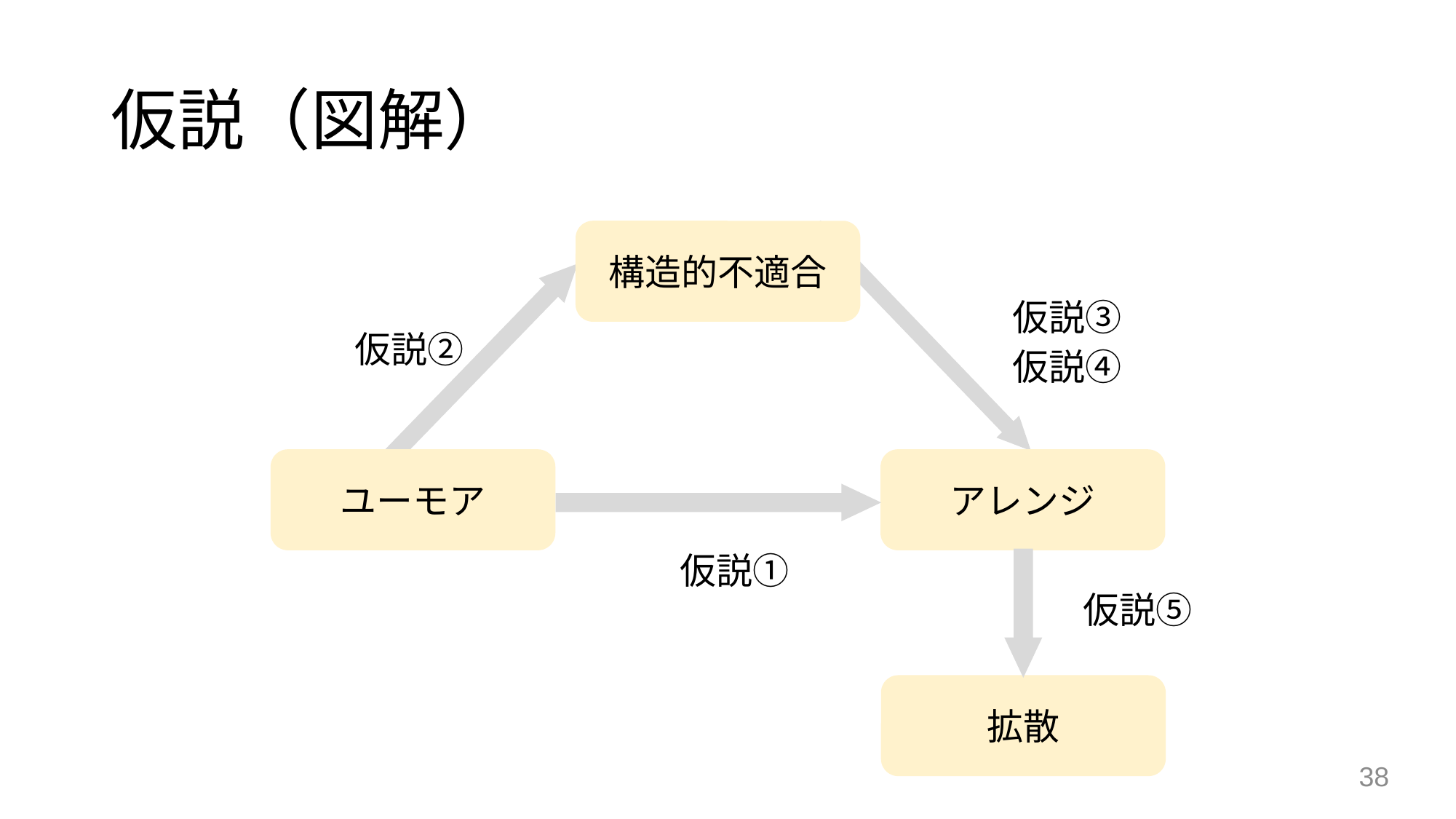

# 仮説（図解）

構造的不適合

仮説③
仮説②
仮説④

ユーモア
アレンジ
仮説➀

拡散
仮説⑤
38